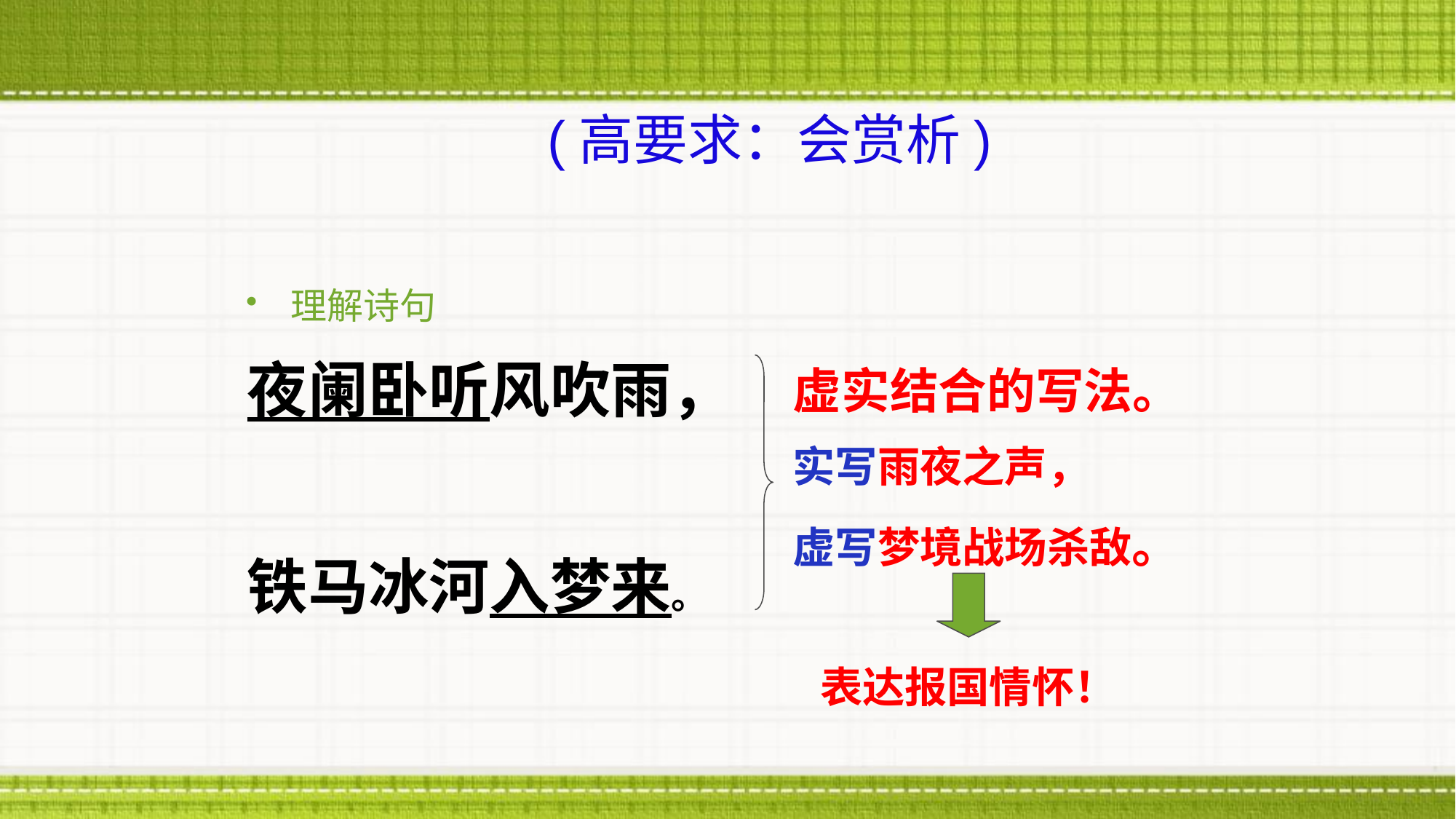

(高要求：会赏析)

理解诗句
夜阑卧听风吹雨，

铁马冰河入梦来。

虚实结合的写法。
实写雨夜之声，
虚写梦境战场杀敌。

表达报国情怀！